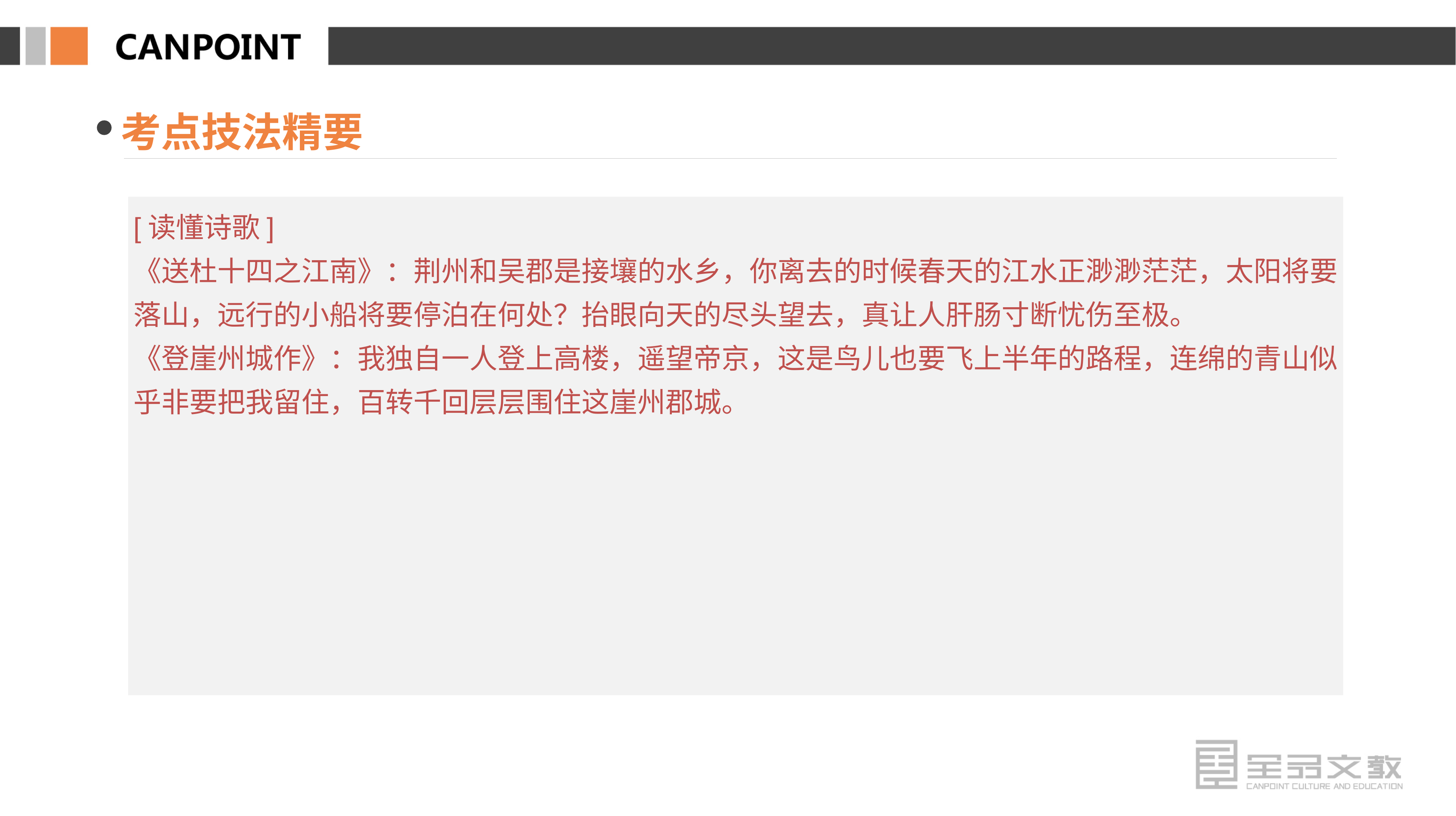

考点技法精要

[读懂诗歌]
《送杜十四之江南》：荆州和吴郡是接壤的水乡，你离去的时候春天的江水正渺渺茫茫，太阳将要落山，远行的小船将要停泊在何处？抬眼向天的尽头望去，真让人肝肠寸断忧伤至极。
《登崖州城作》：我独自一人登上高楼，遥望帝京，这是鸟儿也要飞上半年的路程，连绵的青山似乎非要把我留住，百转千回层层围住这崖州郡城。